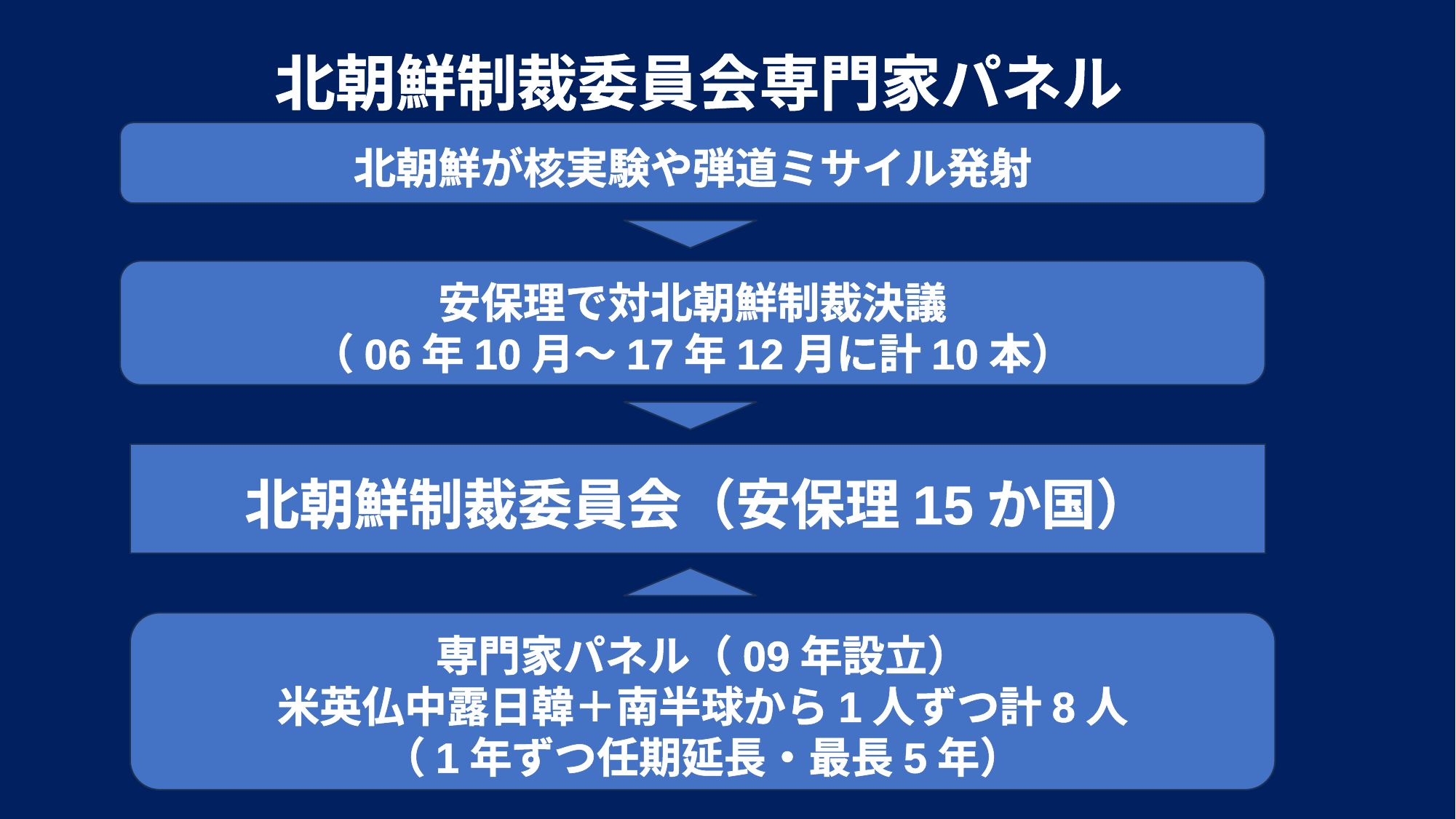

北朝鮮制裁委員会専門家パネル
北朝鮮が核実験や弾道ミサイル発射

安保理で対北朝鮮制裁決議
（06年10月～17年12月に計10本）

北朝鮮制裁委員会（安保理15か国）

専門家パネル（09年設立）
米英仏中露日韓＋南半球から1人ずつ計8人
（1年ずつ任期延長・最長5年）